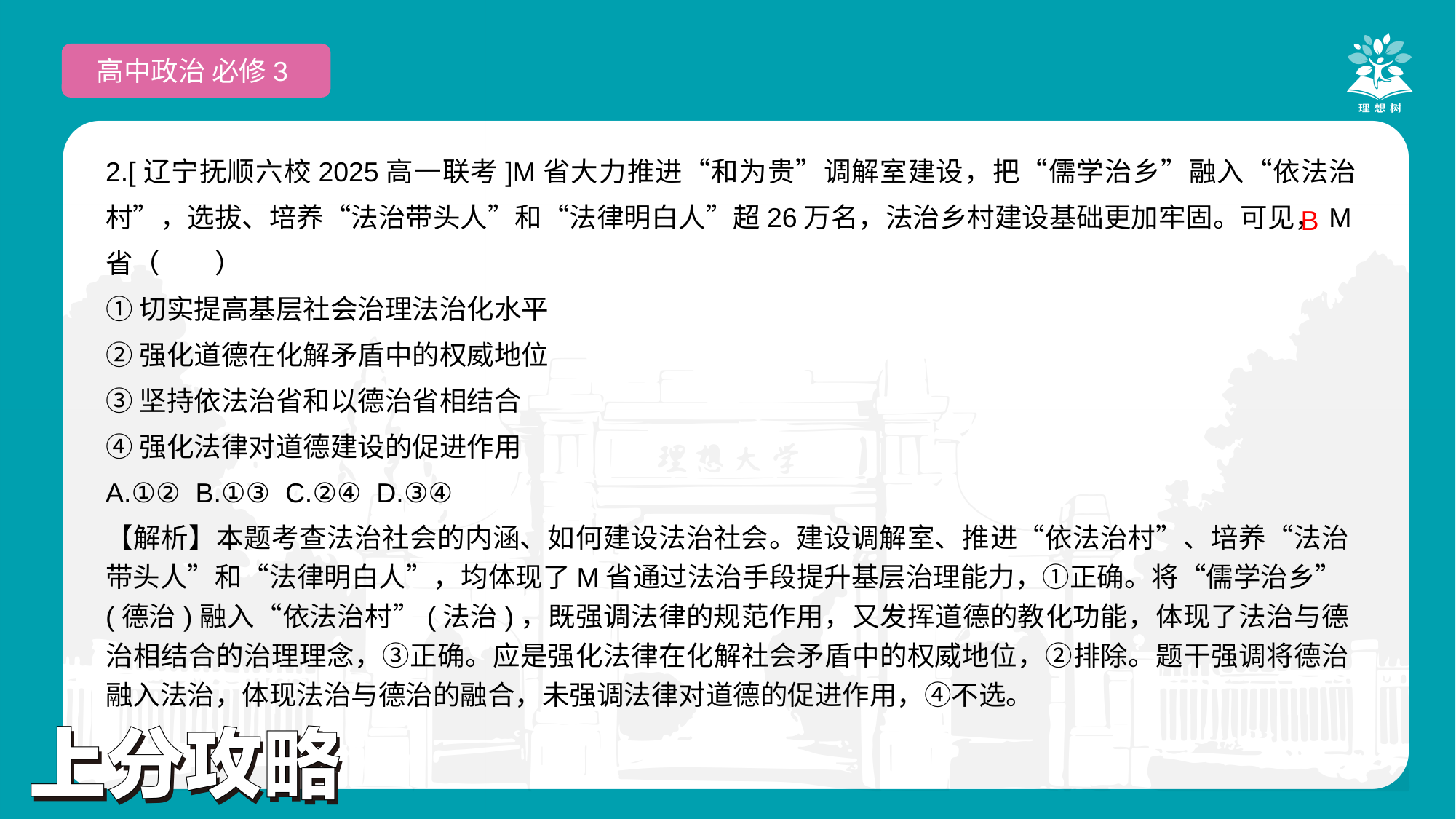

高中政治 必修3
2.[辽宁抚顺六校2025高一联考]M省大力推进“和为贵”调解室建设，把“儒学治乡”融入“依法治村”，选拔、培养“法治带头人”和“法律明白人”超26万名，法治乡村建设基础更加牢固。可见，M省（　　）
①切实提高基层社会治理法治化水平
②强化道德在化解矛盾中的权威地位
③坚持依法治省和以德治省相结合
④强化法律对道德建设的促进作用
A.①②  B.①③  C.②④  D.③④
 B
【解析】本题考查法治社会的内涵、如何建设法治社会。建设调解室、推进“依法治村”、培养“法治带头人”和“法律明白人”，均体现了M省通过法治手段提升基层治理能力，①正确。将“儒学治乡”(德治)融入“依法治村”(法治)，既强调法律的规范作用，又发挥道德的教化功能，体现了法治与德治相结合的治理理念，③正确。应是强化法律在化解社会矛盾中的权威地位，②排除。题干强调将德治融入法治，体现法治与德治的融合，未强调法律对道德的促进作用，④不选。